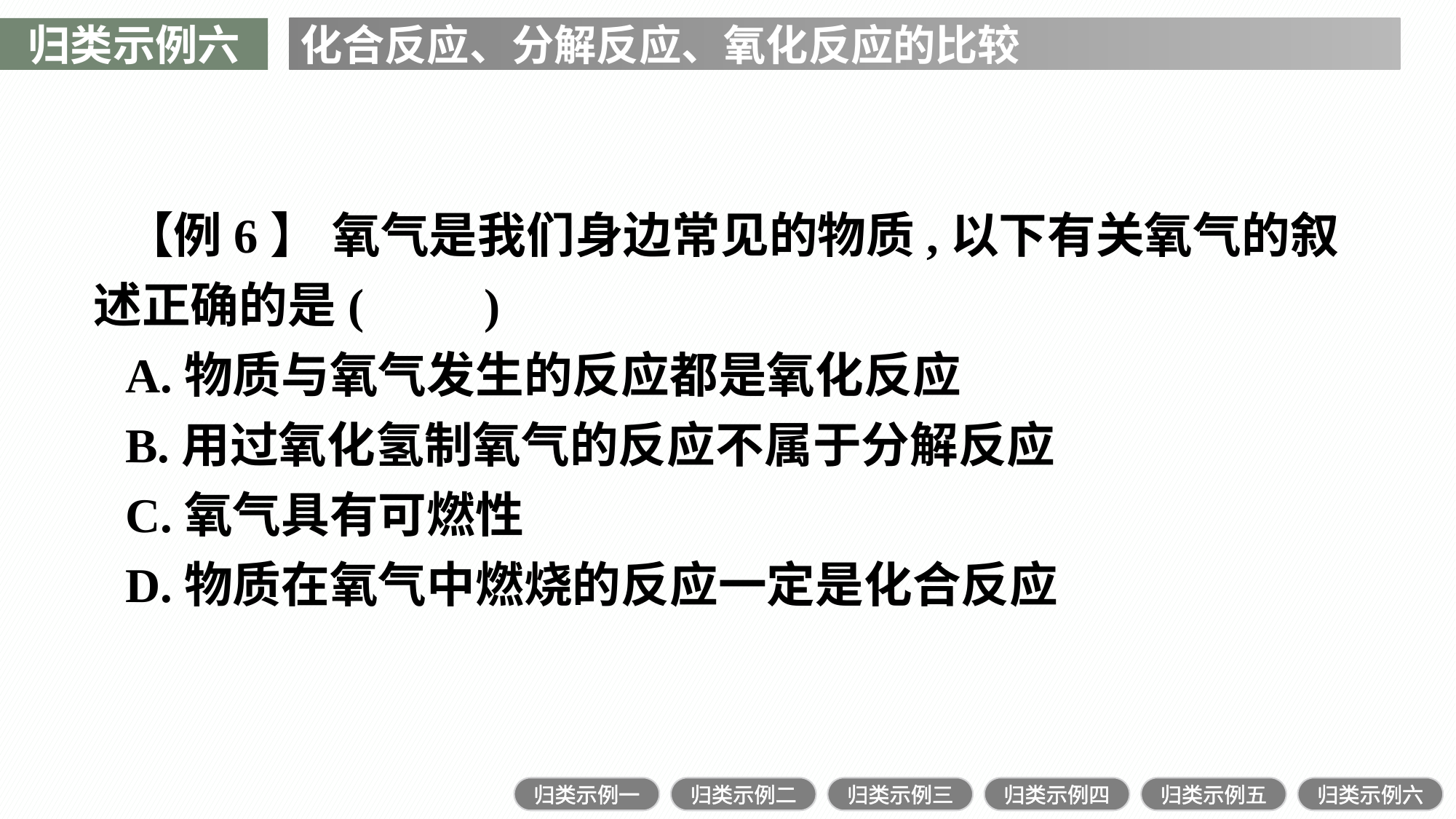

归类示例六
化合反应、分解反应、氧化反应的比较

【例6】 氧气是我们身边常见的物质,以下有关氧气的叙述正确的是(　　)
A.物质与氧气发生的反应都是氧化反应
B.用过氧化氢制氧气的反应不属于分解反应
C.氧气具有可燃性
D.物质在氧气中燃烧的反应一定是化合反应